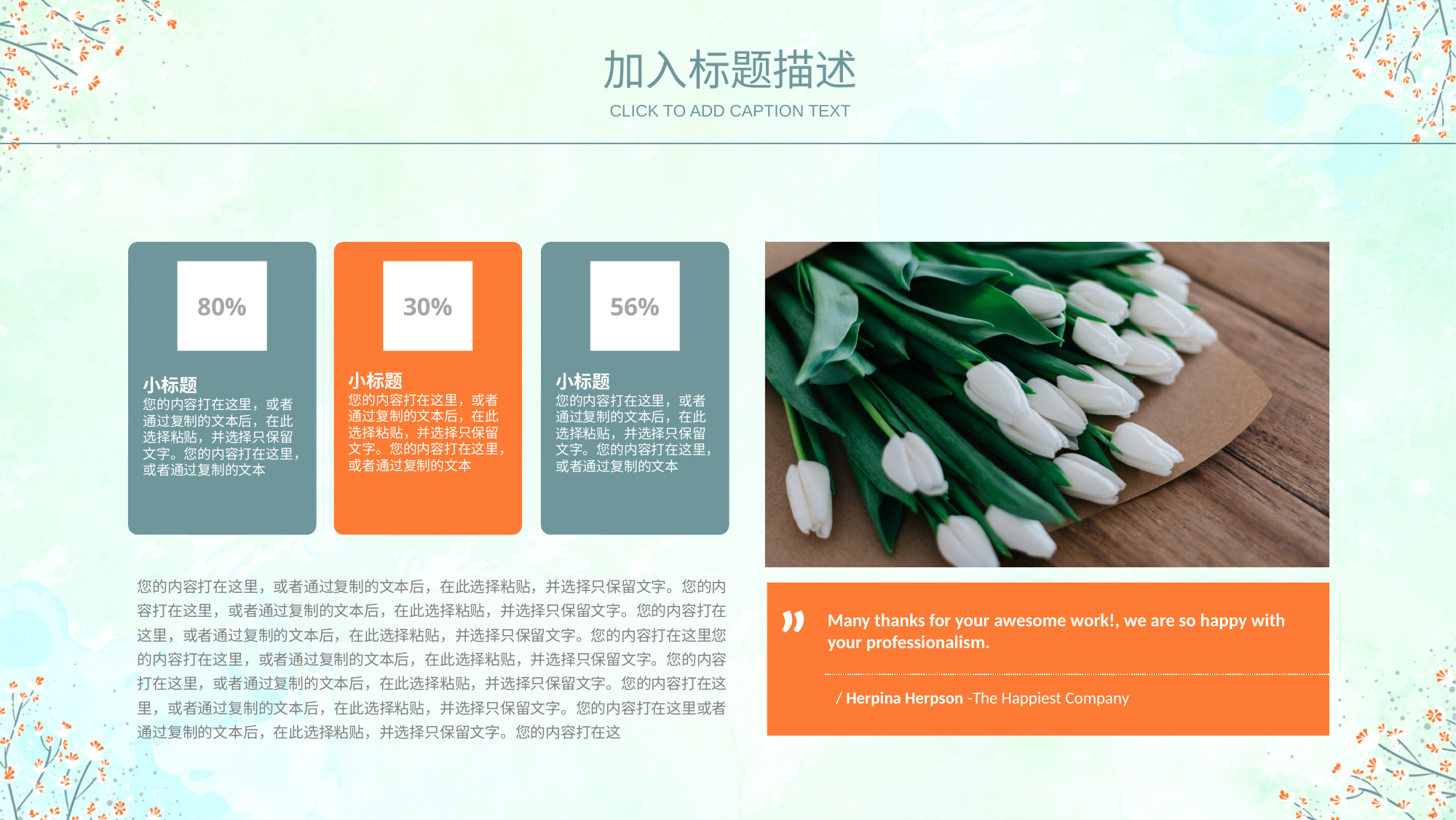

加入标题描述
CLICK TO ADD CAPTION TEXT

56%
30%
80%
小标题
您的内容打在这里，或者通过复制的文本后，在此选择粘贴，并选择只保留文字。您的内容打在这里，或者通过复制的文本
小标题
您的内容打在这里，或者通过复制的文本后，在此选择粘贴，并选择只保留文字。您的内容打在这里，或者通过复制的文本
小标题
您的内容打在这里，或者通过复制的文本后，在此选择粘贴，并选择只保留文字。您的内容打在这里，或者通过复制的文本
您的内容打在这里，或者通过复制的文本后，在此选择粘贴，并选择只保留文字。您的内容打在这里，或者通过复制的文本后，在此选择粘贴，并选择只保留文字。您的内容打在这里，或者通过复制的文本后，在此选择粘贴，并选择只保留文字。您的内容打在这里您的内容打在这里，或者通过复制的文本后，在此选择粘贴，并选择只保留文字。您的内容打在这里，或者通过复制的文本后，在此选择粘贴，并选择只保留文字。您的内容打在这里，或者通过复制的文本后，在此选择粘贴，并选择只保留文字。您的内容打在这里或者通过复制的文本后，在此选择粘贴，并选择只保留文字。您的内容打在这

”
Many thanks for your awesome work!, we are so happy with your professionalism.
/ Herpina Herpson -The Happiest Company